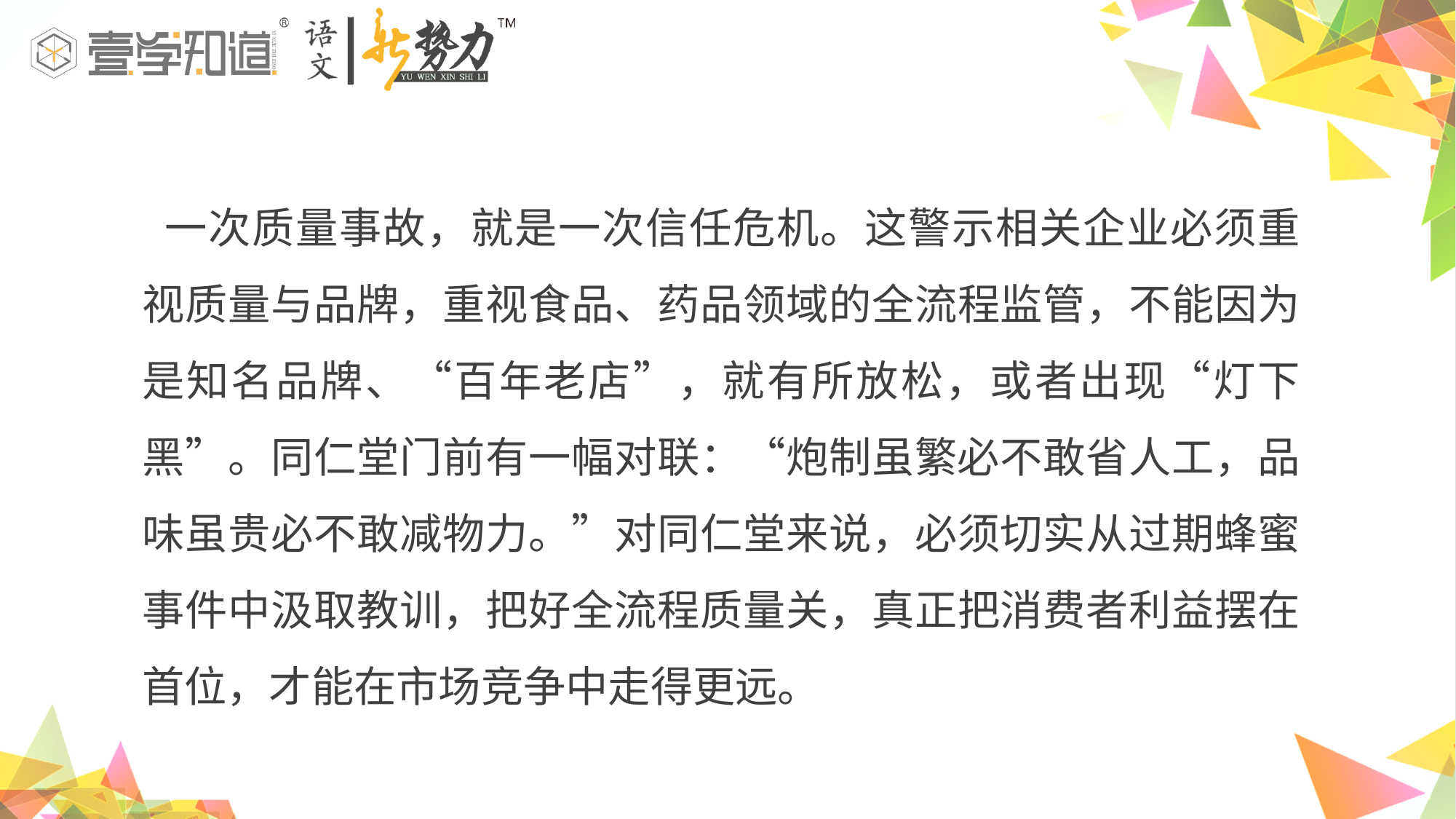

一次质量事故，就是一次信任危机。这警示相关企业必须重视质量与品牌，重视食品、药品领域的全流程监管，不能因为是知名品牌、“百年老店”，就有所放松，或者出现“灯下黑”。同仁堂门前有一幅对联：“炮制虽繁必不敢省人工，品味虽贵必不敢减物力。”对同仁堂来说，必须切实从过期蜂蜜事件中汲取教训，把好全流程质量关，真正把消费者利益摆在首位，才能在市场竞争中走得更远。